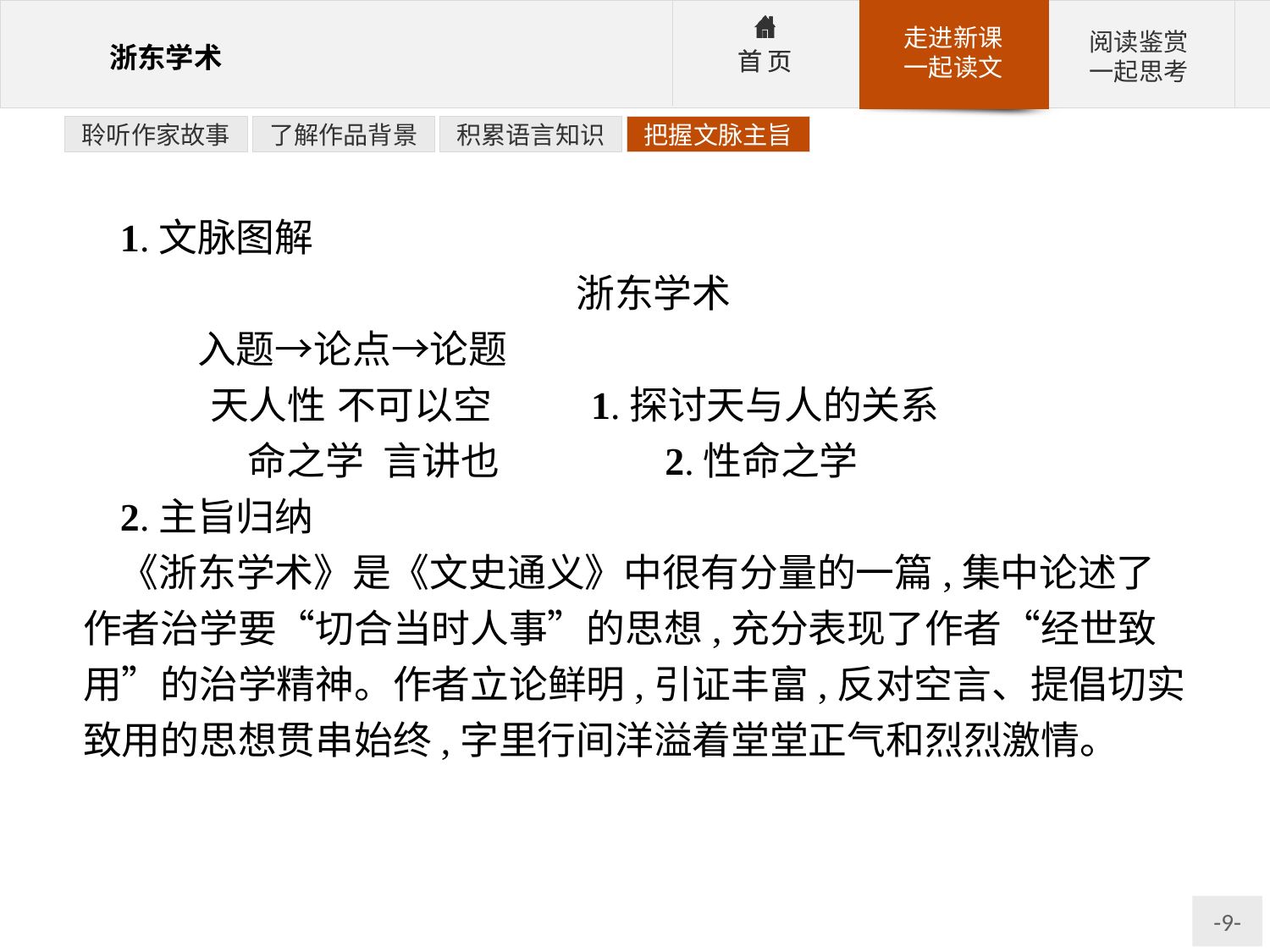

聆听作家故事
了解作品背景
积累语言知识
把握文脉主旨
1.文脉图解
浙东学术
　　入题→论点→论题
	天人性	不可以空	1.探讨天与人的关系
	命之学	言讲也	 	2.性命之学
2.主旨归纳
《浙东学术》是《文史通义》中很有分量的一篇,集中论述了作者治学要“切合当时人事”的思想,充分表现了作者“经世致用”的治学精神。作者立论鲜明,引证丰富,反对空言、提倡切实致用的思想贯串始终,字里行间洋溢着堂堂正气和烈烈激情。